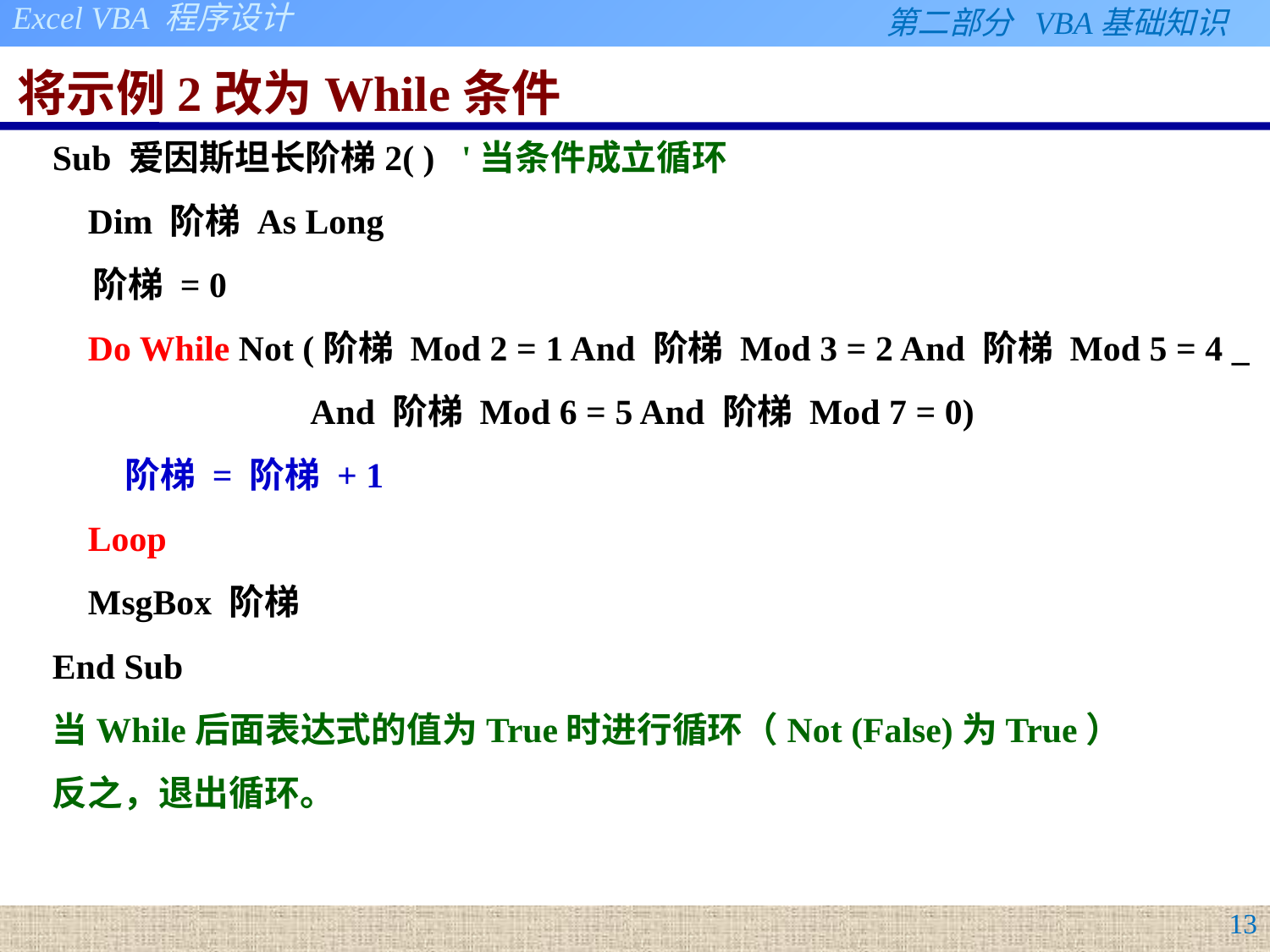

# 将示例2改为While条件
Sub 爱因斯坦长阶梯2( )   '当条件成立循环
    Dim 阶梯 As Long
    阶梯 = 0
    Do While Not (阶梯 Mod 2 = 1 And 阶梯 Mod 3 = 2 And 阶梯 Mod 5 = 4 _
                             And 阶梯 Mod 6 = 5 And 阶梯 Mod 7 = 0)
        阶梯 = 阶梯 + 1
    Loop
    MsgBox 阶梯
End Sub
当While后面表达式的值为True时进行循环（Not (False)为True）
反之，退出循环。